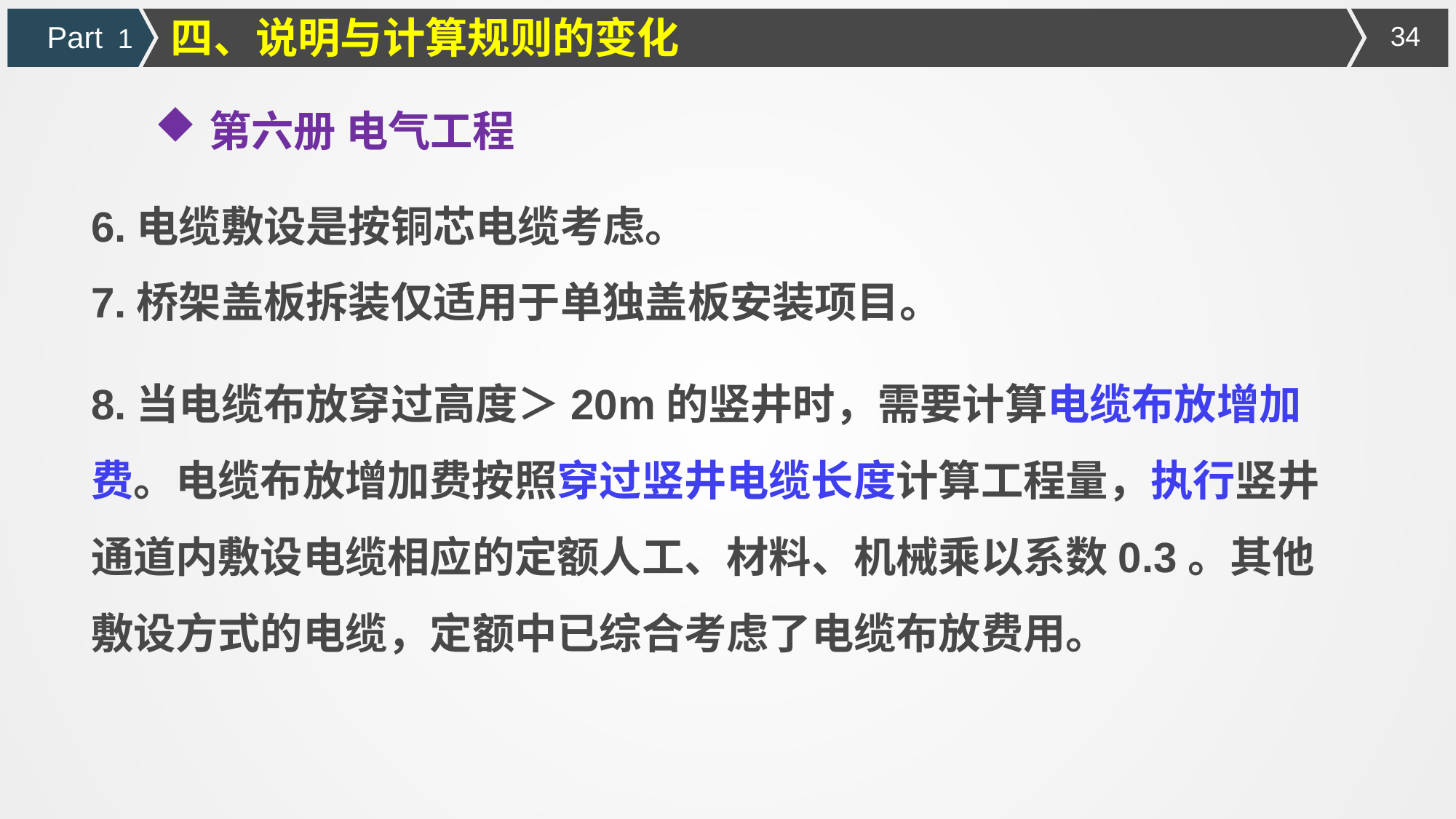

四、说明与计算规则的变化
Part  1
第六册 电气工程
6.电缆敷设是按铜芯电缆考虑。
7.桥架盖板拆装仅适用于单独盖板安装项目。

8.当电缆布放穿过高度＞20m的竖井时，需要计算电缆布放增加费。电缆布放增加费按照穿过竖井电缆长度计算工程量，执行竖井通道内敷设电缆相应的定额人工、材料、机械乘以系数0.3。其他敷设方式的电缆，定额中已综合考虑了电缆布放费用。